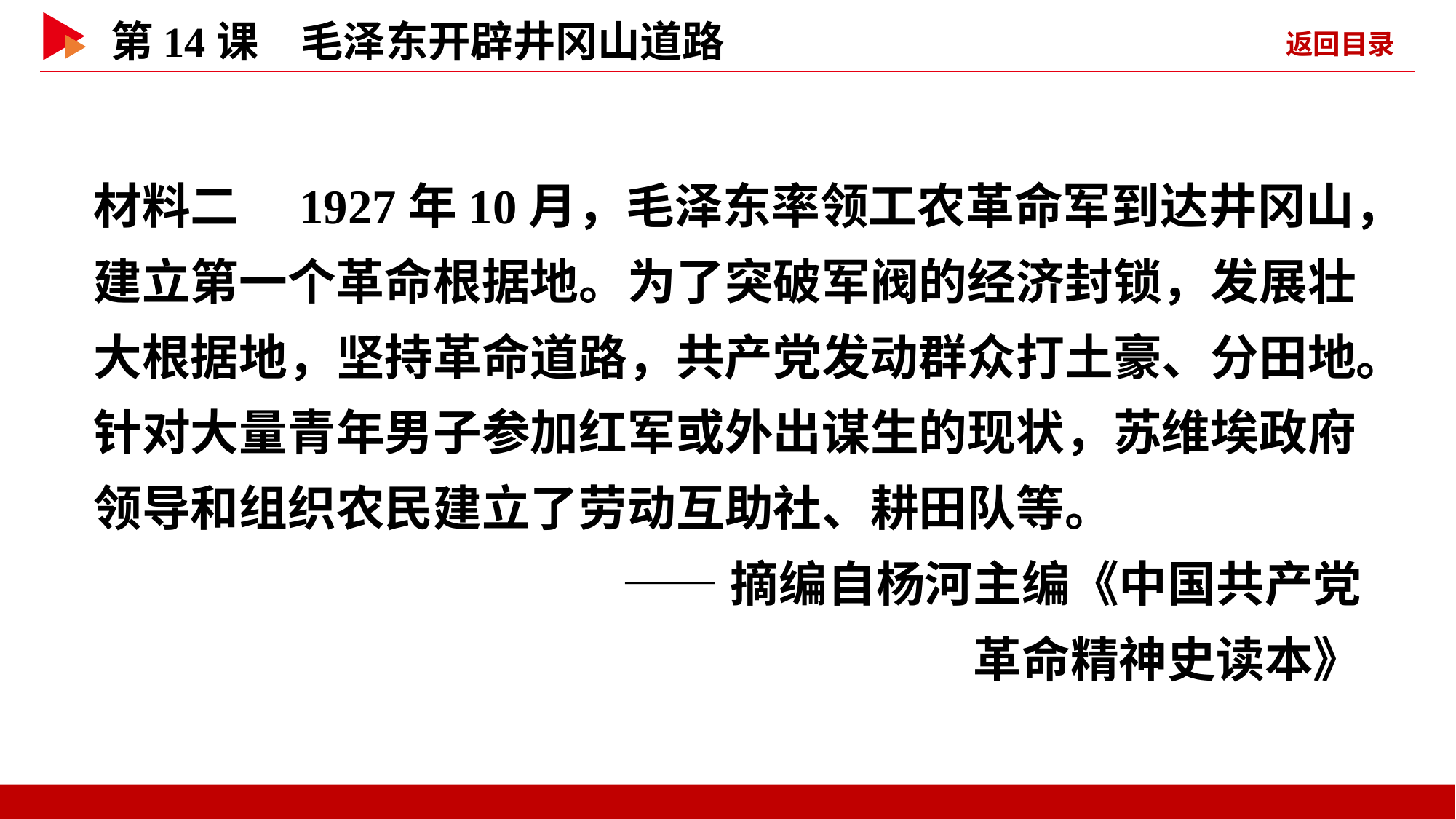

材料二　1927年10月，毛泽东率领工农革命军到达井冈山，建立第一个革命根据地。为了突破军阀的经济封锁，发展壮大根据地，坚持革命道路，共产党发动群众打土豪、分田地。针对大量青年男子参加红军或外出谋生的现状，苏维埃政府领导和组织农民建立了劳动互助社、耕田队等。
——摘编自杨河主编《中国共产党
革命精神史读本》